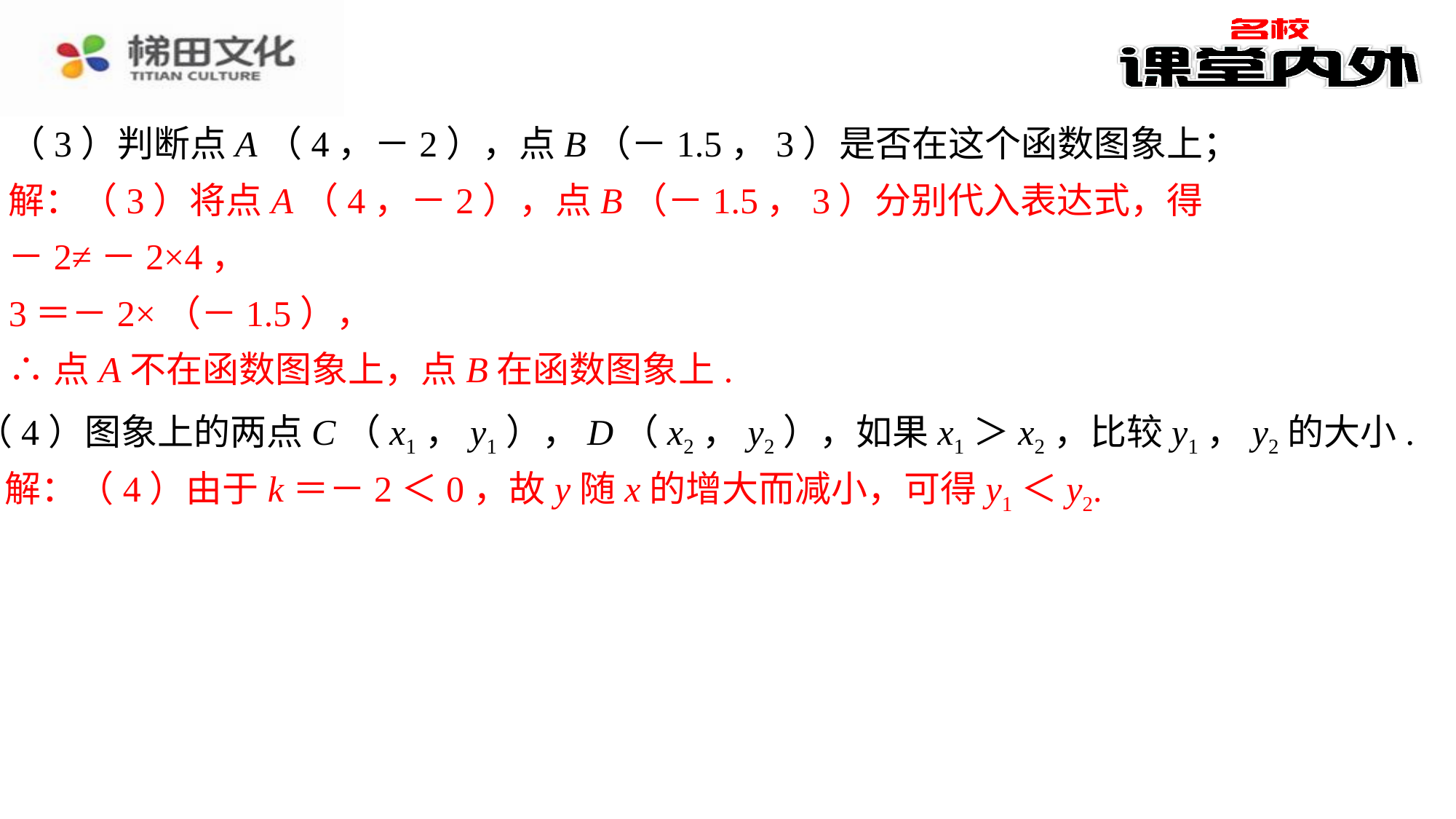

（3）判断点A（4，－2），点B（－1.5，3）是否在这个函数图象上；
解：（3）将点A（4，－2），点B（－1.5，3）分别代入表达式，得
－2≠－2×4，
3＝－2×（－1.5），
∴点A不在函数图象上，点B在函数图象上.
（4）图象上的两点C（x1，y1），D（x2，y2），如果x1＞x2，比较y1，y2的大小.
解：（4）由于k＝－2＜0，故y随x的增大而减小，可得y1＜y2.